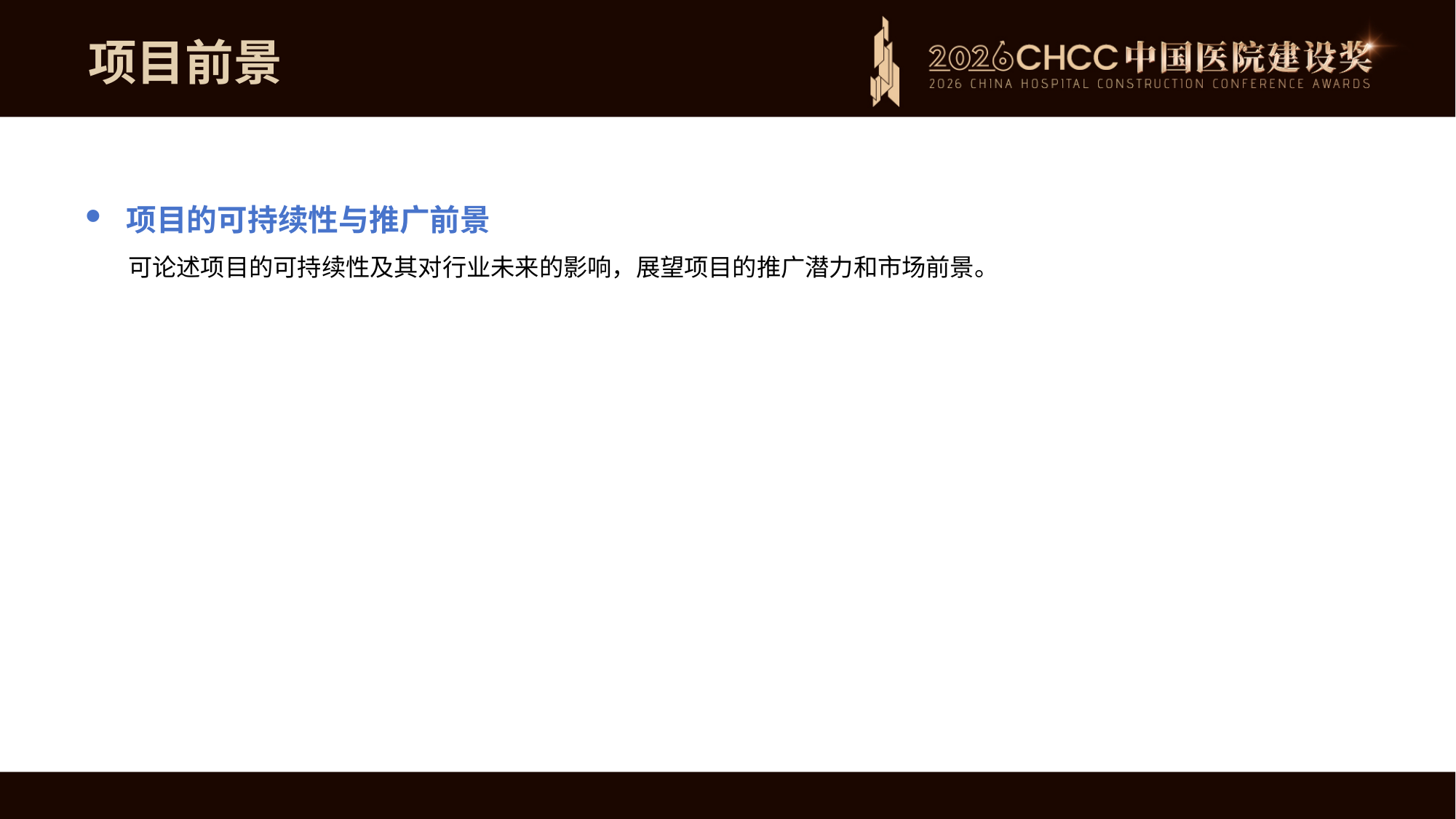

项目前景
项目的可持续性与推广前景
可论述项目的可持续性及其对行业未来的影响，展望项目的推广潜力和市场前景。